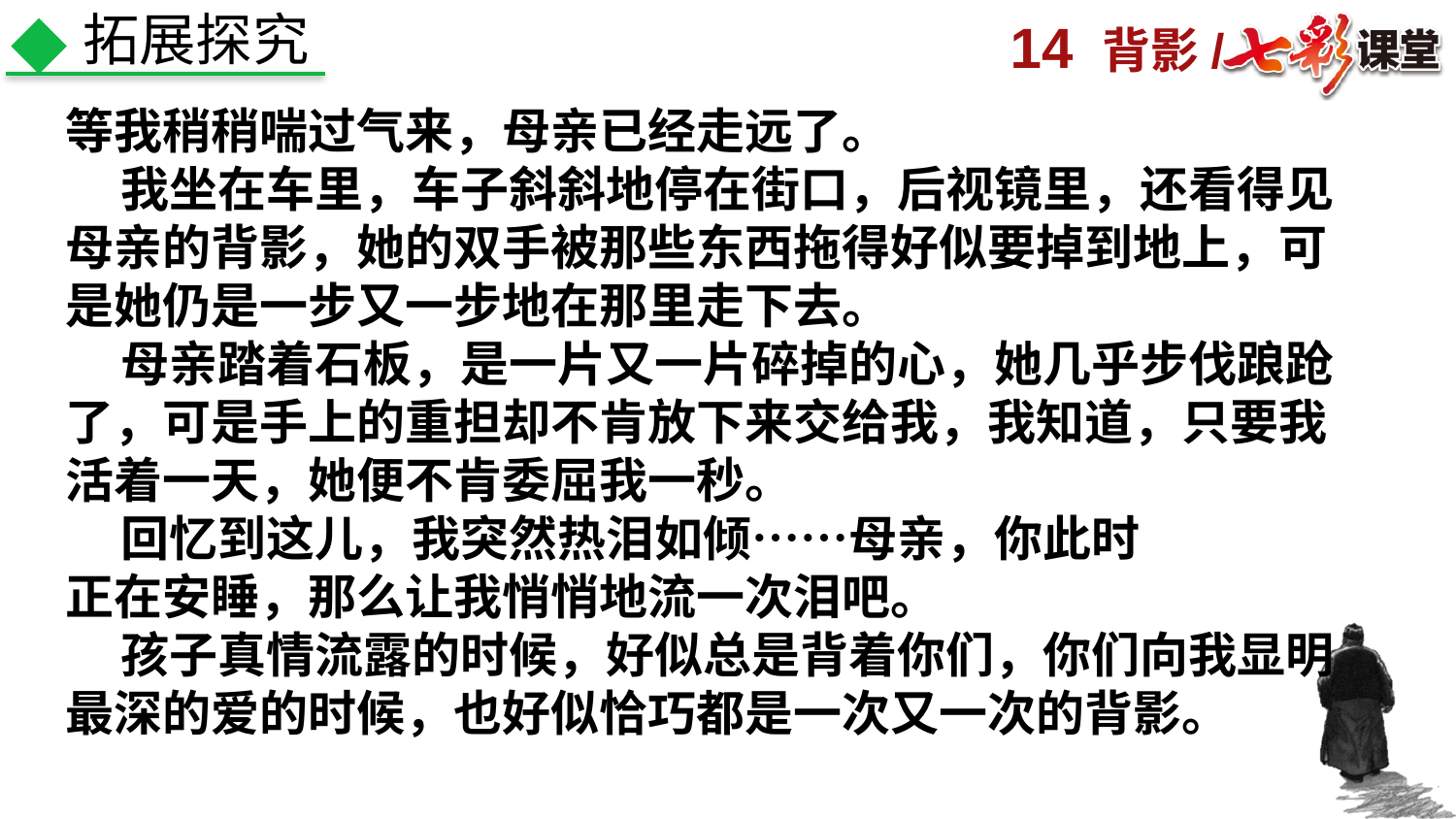

拓展探究

等我稍稍喘过气来，母亲已经走远了。
    我坐在车里，车子斜斜地停在街口，后视镜里，还看得见母亲的背影，她的双手被那些东西拖得好似要掉到地上，可是她仍是一步又一步地在那里走下去。
    母亲踏着石板，是一片又一片碎掉的心，她几乎步伐踉跄了，可是手上的重担却不肯放下来交给我，我知道，只要我活着一天，她便不肯委屈我一秒。
    回忆到这儿，我突然热泪如倾……母亲，你此时
正在安睡，那么让我悄悄地流一次泪吧。
    孩子真情流露的时候，好似总是背着你们，你们向我显明最深的爱的时候，也好似恰巧都是一次又一次的背影。